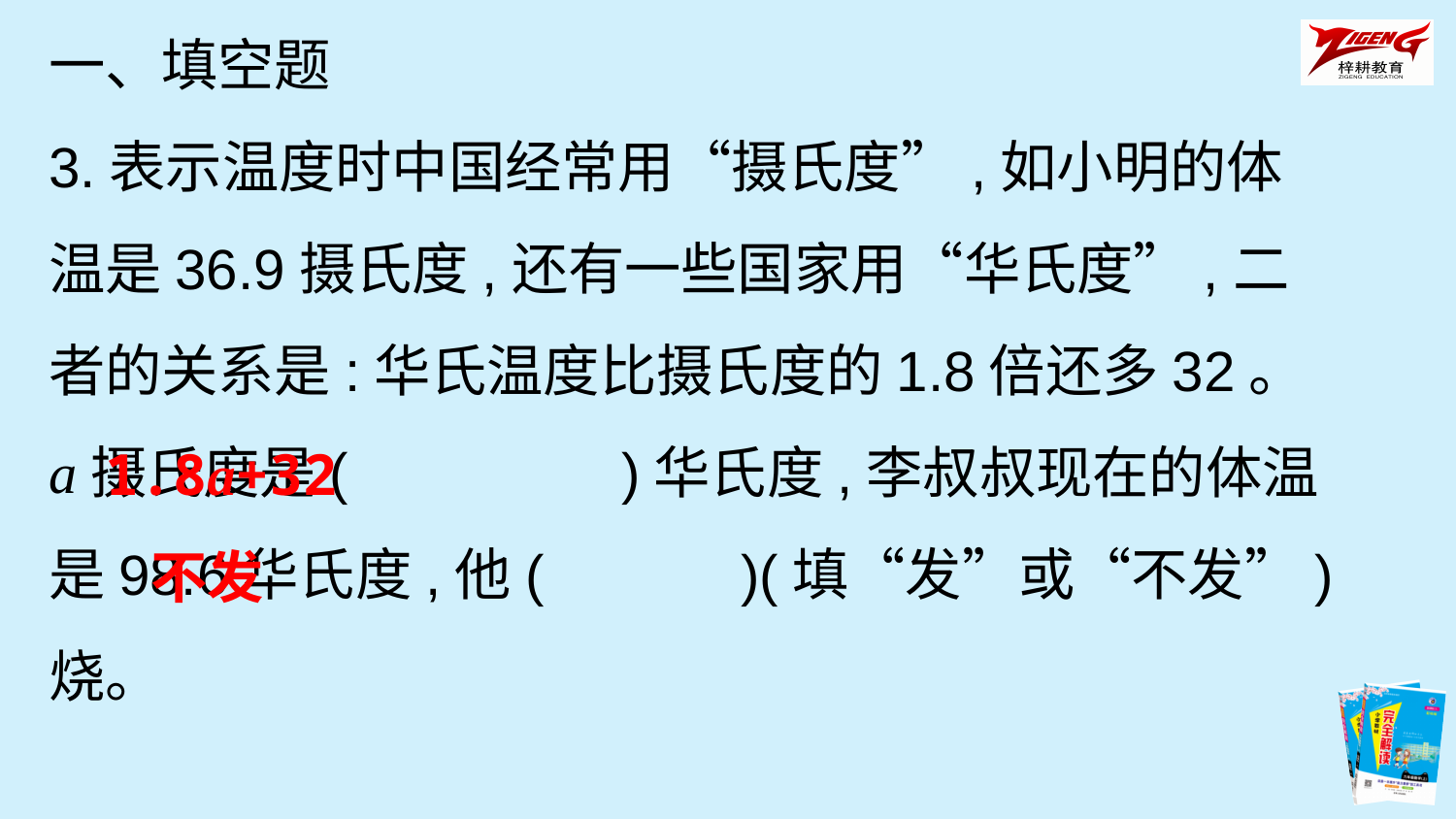

一、填空题
3.表示温度时中国经常用“摄氏度”,如小明的体温是36.9摄氏度,还有一些国家用“华氏度”,二者的关系是:华氏温度比摄氏度的1.8倍还多32。a摄氏度是(　　　      )华氏度,李叔叔现在的体温是98.6华氏度,他(　　　)(填“发”或“不发”)烧。
1.8a+32
不发